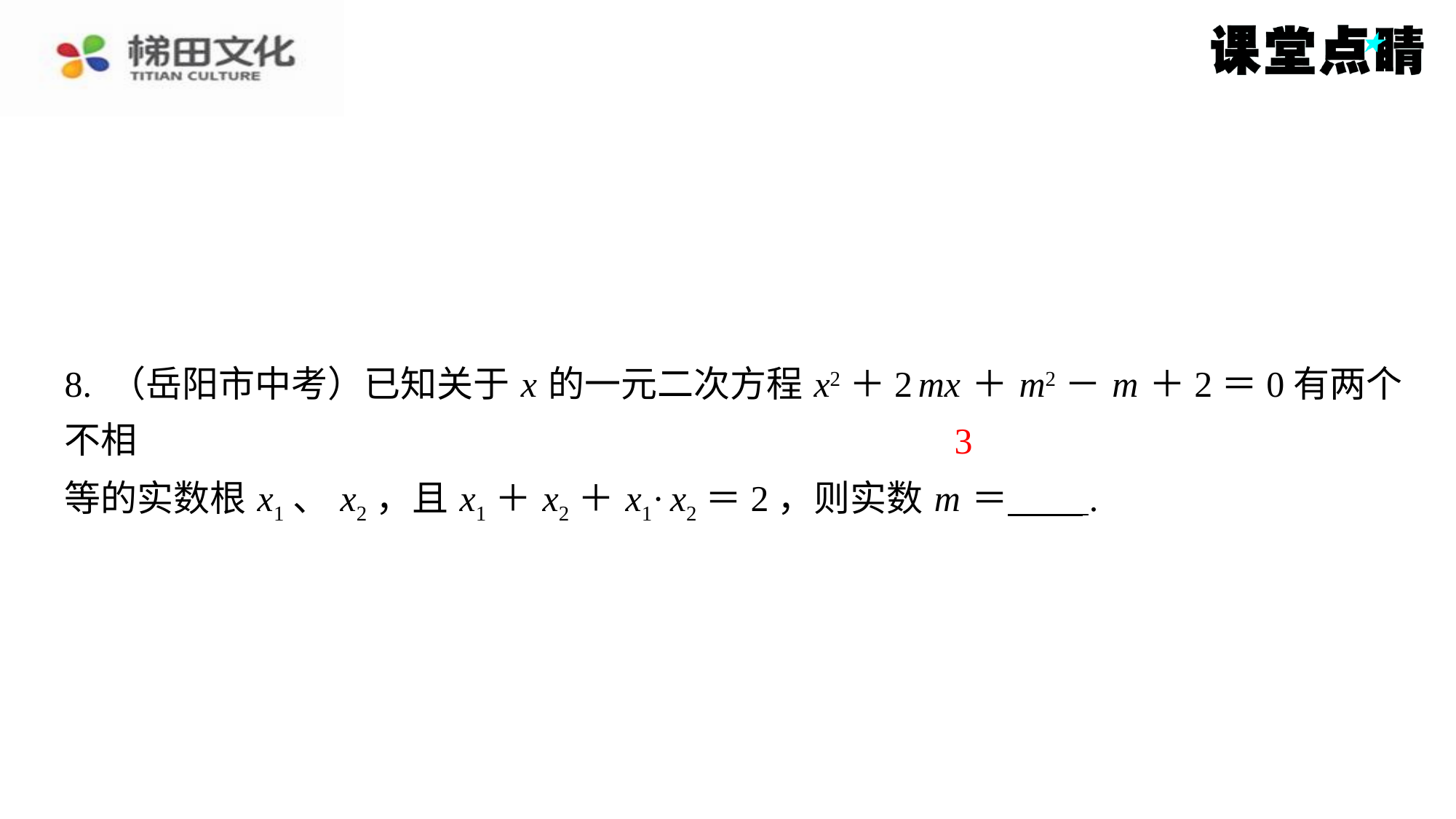

8. （岳阳市中考）已知关于 x 的一元二次方程 x2＋2 mx ＋ m2－ m ＋2＝0有两个不相
等的实数根 x1、 x2，且 x1＋ x2＋ x1· x2＝2，则实数 m ＝            ⁠.
3